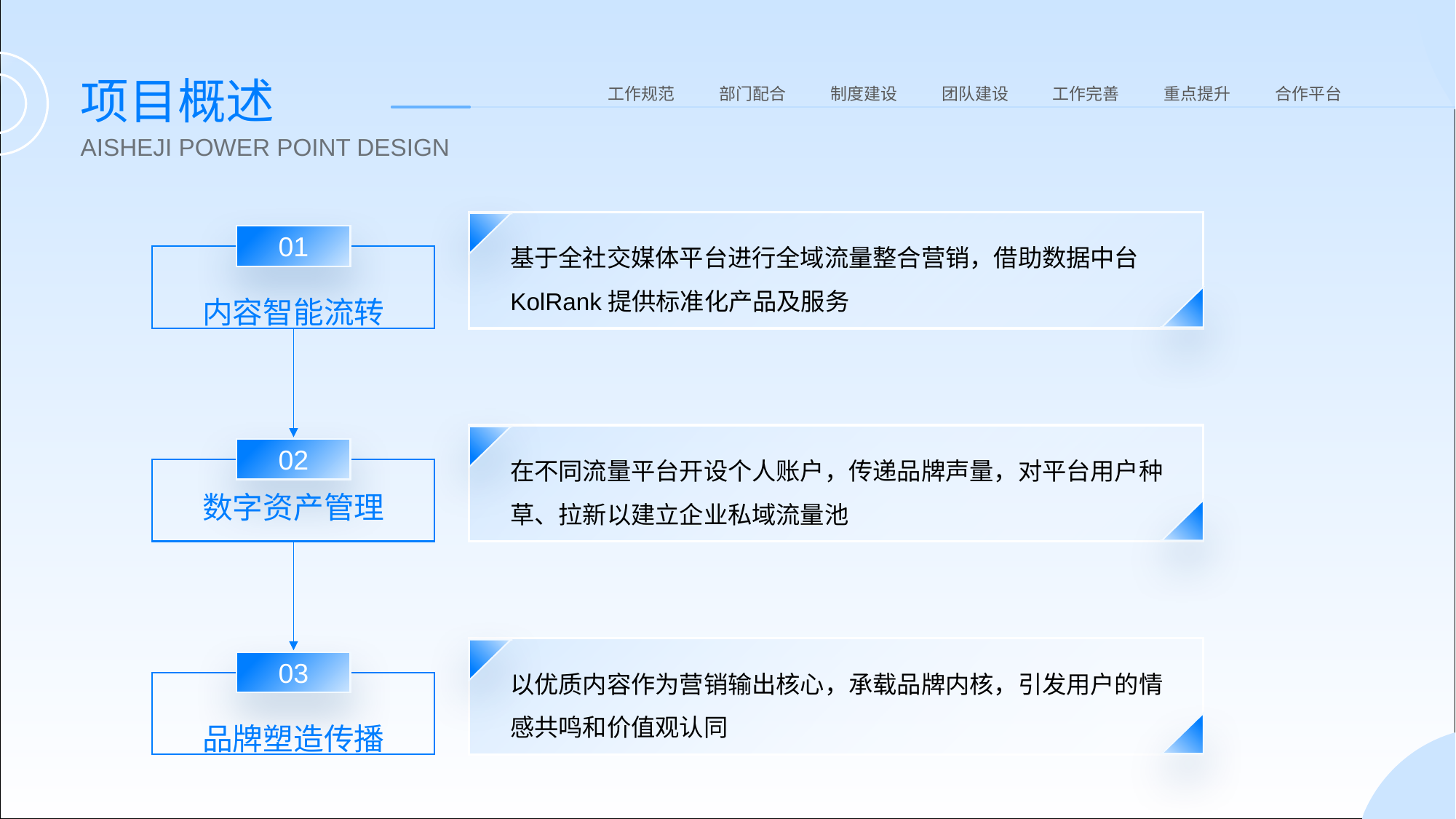

项目概述
工作规范
部门配合
制度建设
团队建设
工作完善
重点提升
合作平台
AISHEJI POWER POINT DESIGN

基于全社交媒体平台进行全域流量整合营销，借助数据中台KolRank提供标准化产品及服务
01

内容智能流转

在不同流量平台开设个人账户，传递品牌声量，对平台用户种草、拉新以建立企业私域流量池
02

数字资产管理

以优质内容作为营销输出核心，承载品牌内核，引发用户的情感共鸣和价值观认同
03

品牌塑造传播